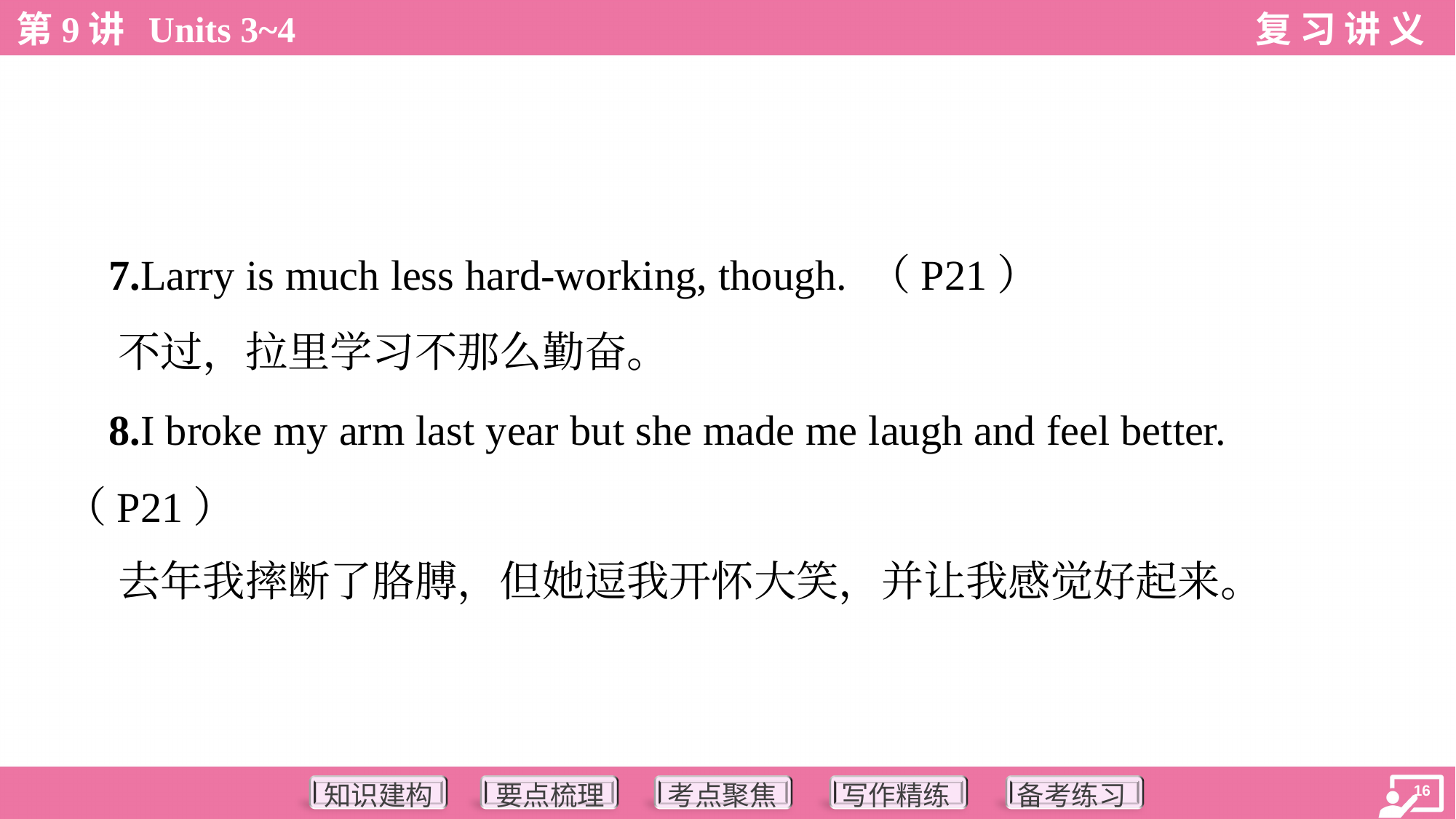

7.Larry is much less hard-working, though. （P21）
    不过，拉里学习不那么勤奋。
    8.I broke my arm last year but she made me laugh and feel better.
（P21）
    去年我摔断了胳膊，但她逗我开怀大笑，并让我感觉好起来。